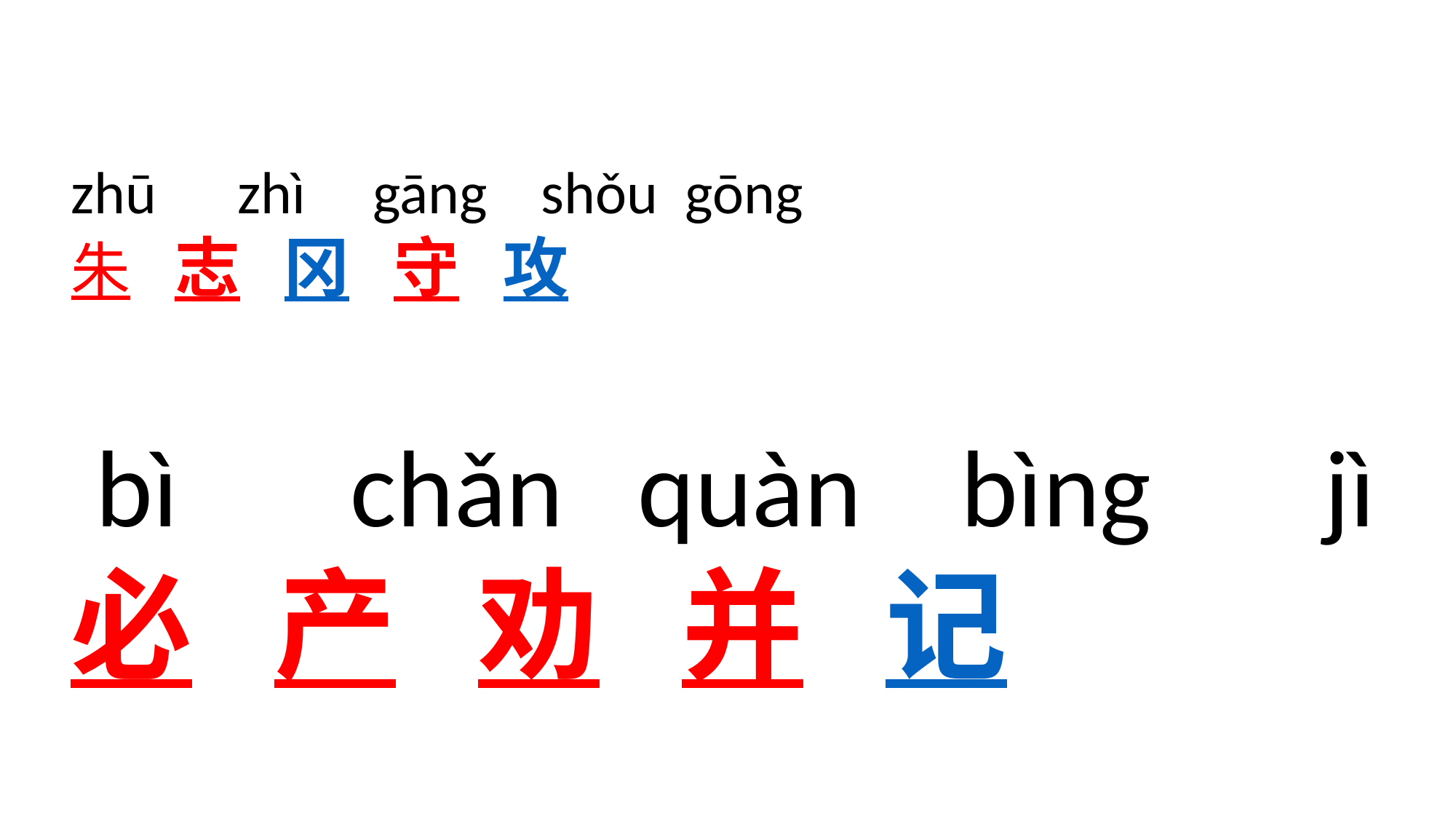

# zhū      zhì     gāng    shǒu  gōng 朱   志   冈   守   攻
 bì       chǎn   quàn    bìng       jì
必   产   劝   并   记